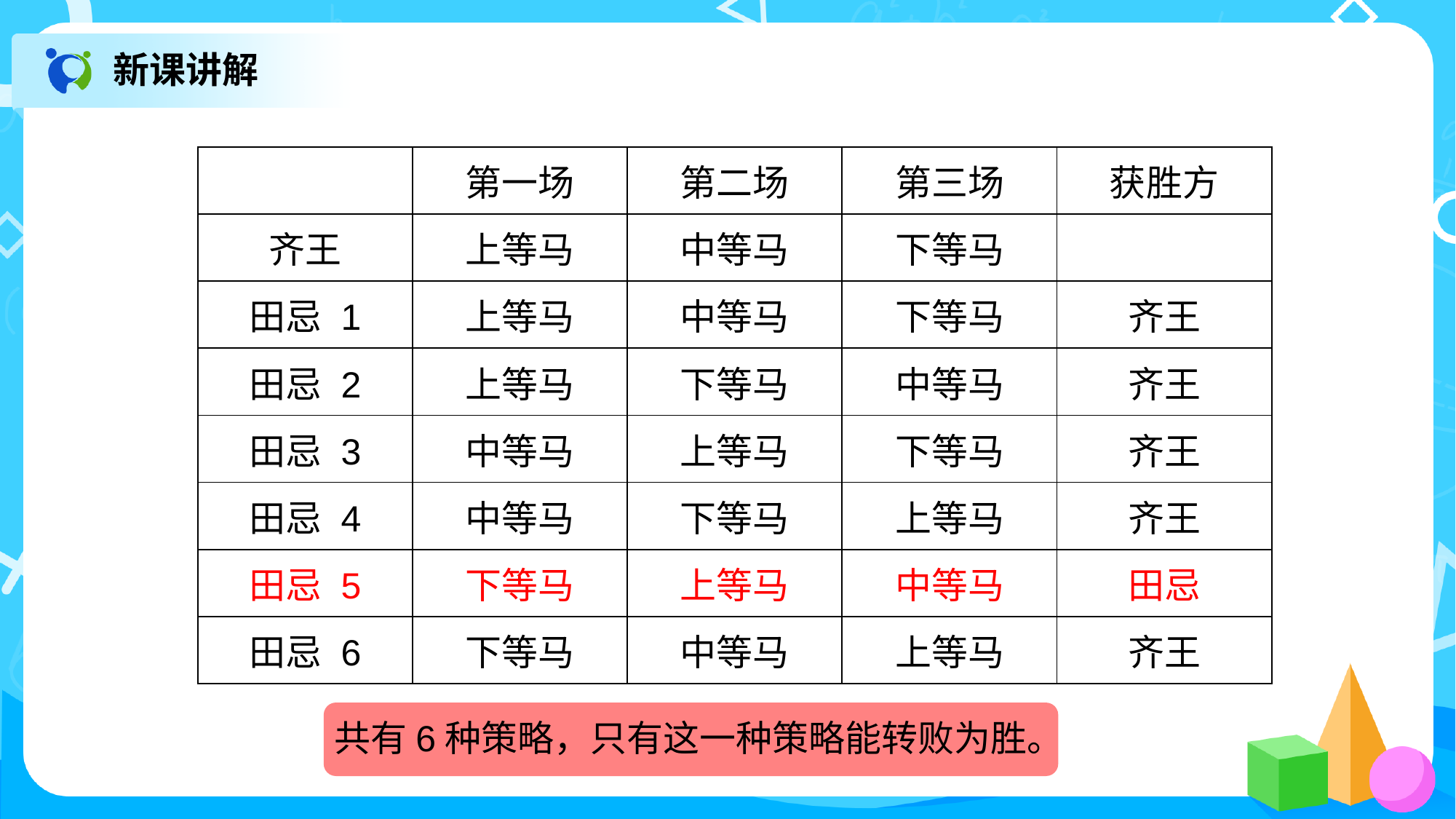

新课讲解
|  | 第一场 | 第二场 | 第三场 | 获胜方 |
| --- | --- | --- | --- | --- |
| 齐王 | 上等马 | 中等马 | 下等马 |  |
| 田忌 1 | 上等马 | 中等马 | 下等马 | 齐王 |
| 田忌 2 | 上等马 | 下等马 | 中等马 | 齐王 |
| 田忌 3 | 中等马 | 上等马 | 下等马 | 齐王 |
| 田忌 4 | 中等马 | 下等马 | 上等马 | 齐王 |
| 田忌 5 | 下等马 | 上等马 | 中等马 | 田忌 |
| 田忌 6 | 下等马 | 中等马 | 上等马 | 齐王 |

共有6种策略，只有这一种策略能转败为胜。